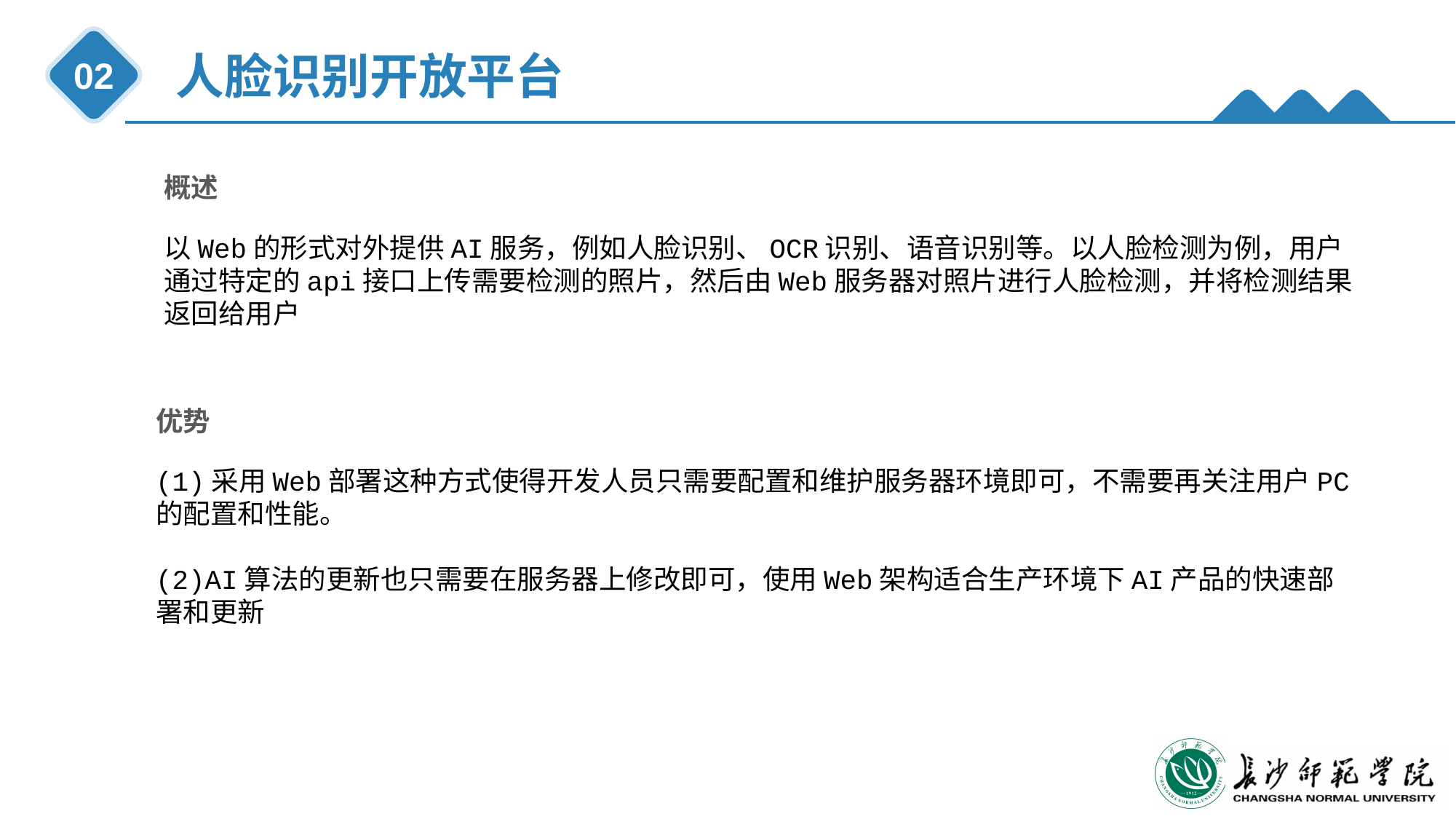

人脸识别开放平台
02

概述
以Web的形式对外提供AI服务，例如人脸识别、OCR识别、语音识别等。以人脸检测为例，用户通过特定的api接口上传需要检测的照片，然后由Web服务器对照片进行人脸检测，并将检测结果返回给用户
优势
(1)采用Web部署这种方式使得开发人员只需要配置和维护服务器环境即可，不需要再关注用户PC的配置和性能。

(2)AI算法的更新也只需要在服务器上修改即可，使用Web架构适合生产环境下AI产品的快速部署和更新